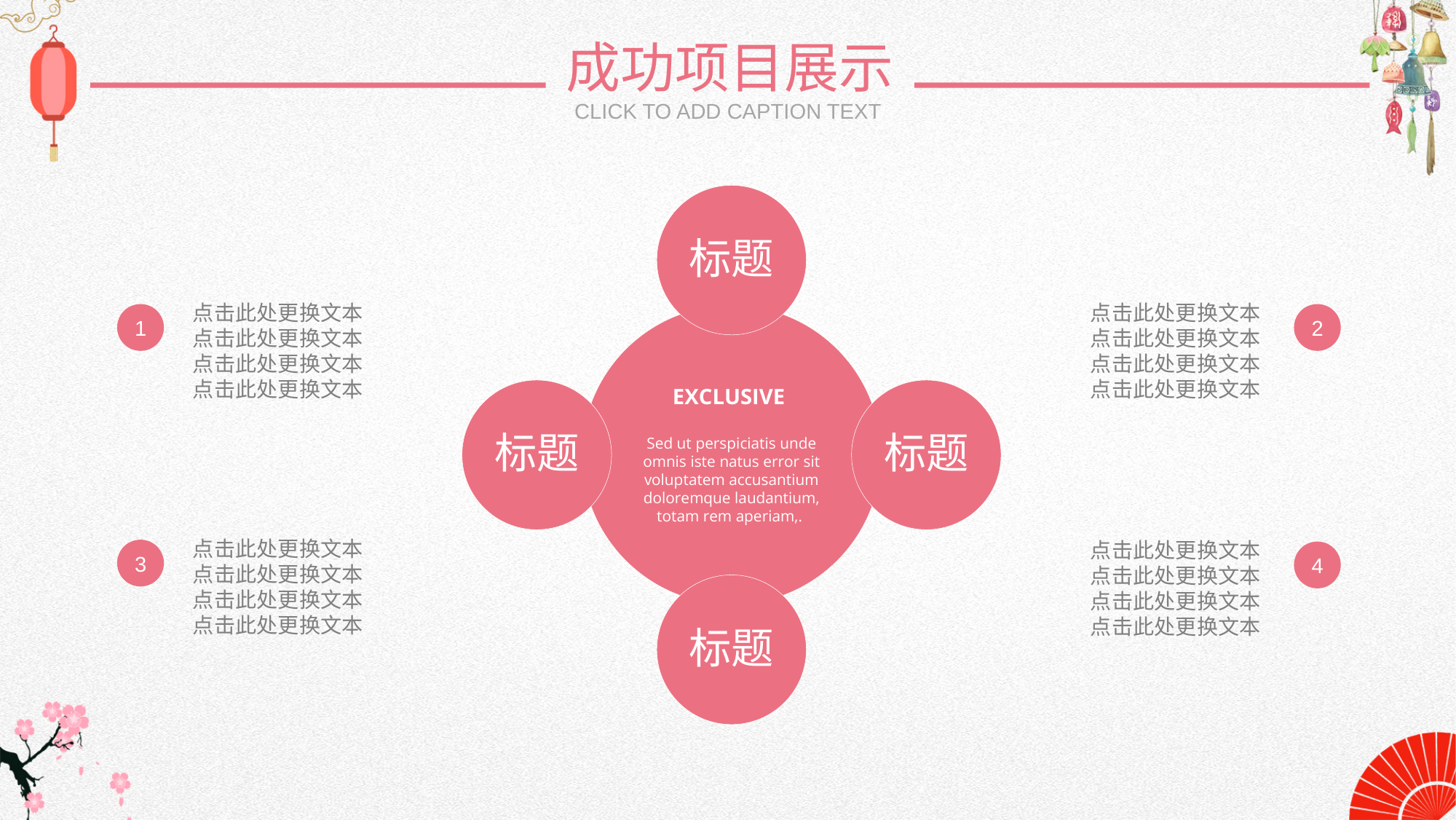

成功项目展示

CLICK TO ADD CAPTION TEXT
标题
点击此处更换文本
点击此处更换文本
点击此处更换文本
点击此处更换文本
点击此处更换文本
点击此处更换文本
点击此处更换文本
点击此处更换文本
1
2

EXCLUSIVE

Sed ut perspiciatis unde omnis iste natus error sit voluptatem accusantium doloremque laudantium, totam rem aperiam,.
标题
标题
点击此处更换文本
点击此处更换文本
点击此处更换文本
点击此处更换文本
点击此处更换文本
点击此处更换文本
点击此处更换文本
点击此处更换文本
3
4
标题